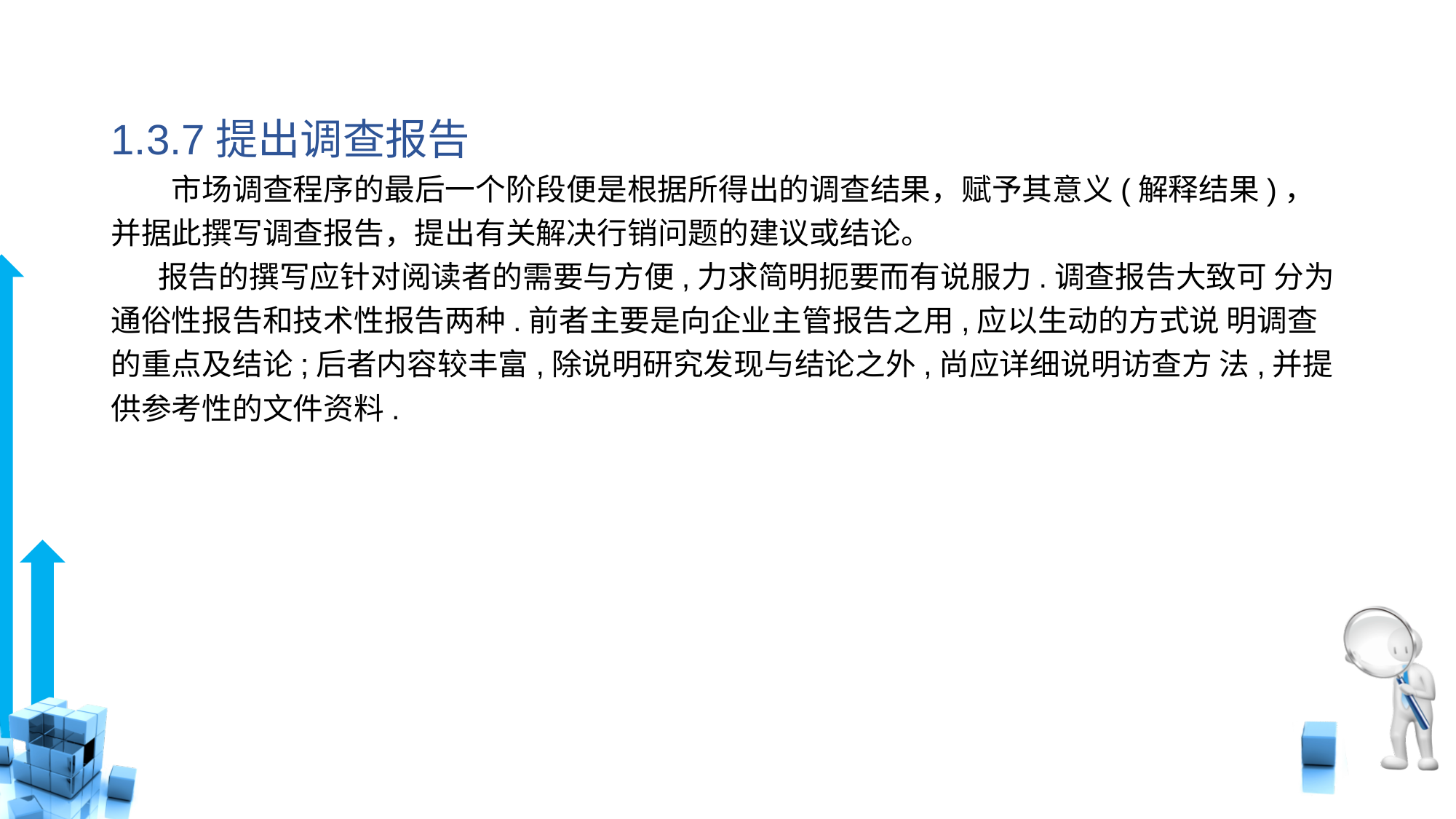

# 1.3.7提出调查报告
　　市场调查程序的最后一个阶段便是根据所得出的调查结果，赋予其意义(解释结果)，并据此撰写调查报告，提出有关解决行销问题的建议或结论。
       报告的撰写应针对阅读者的需要与方便,力求简明扼要而有说服力.调查报告大致可 分为通俗性报告和技术性报告两种.前者主要是向企业主管报告之用,应以生动的方式说 明调查的重点及结论;后者内容较丰富,除说明研究发现与结论之外,尚应详细说明访查方 法,并提供参考性的文件资料.